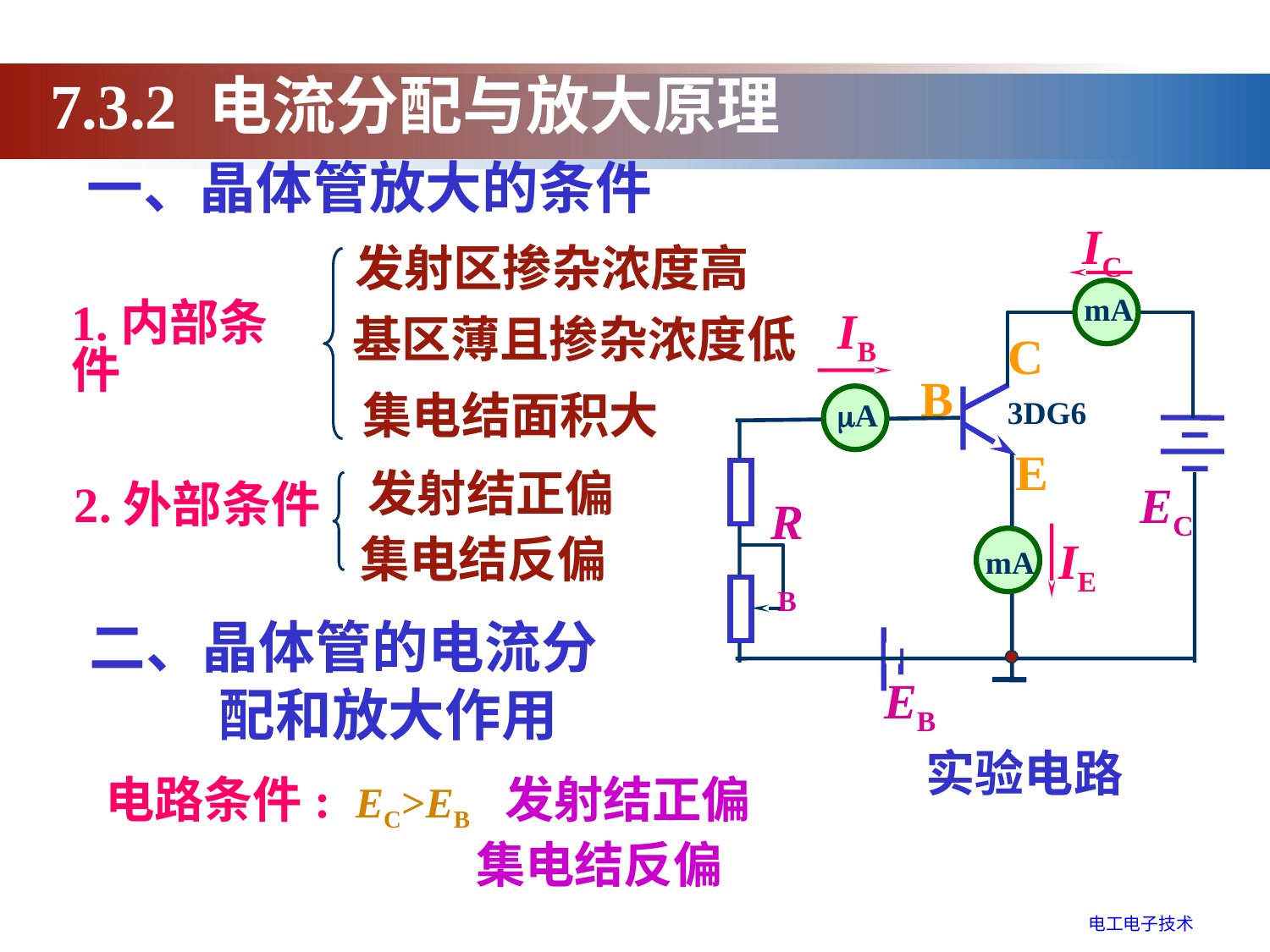

7.3.2 电流分配与放大原理
一、晶体管放大的条件
IC

mA
IB

C
B

3DG6
μA

E

EC

RB

IE

mA

EB

发射区掺杂浓度高

1.内部条件
基区薄且掺杂浓度低
集电结面积大
发射结正偏

2.外部条件
集电结反偏
二、晶体管的电流分
         配和放大作用
实验电路
电路条件:  EC>EB    发射结正偏
                                集电结反偏
电工电子技术